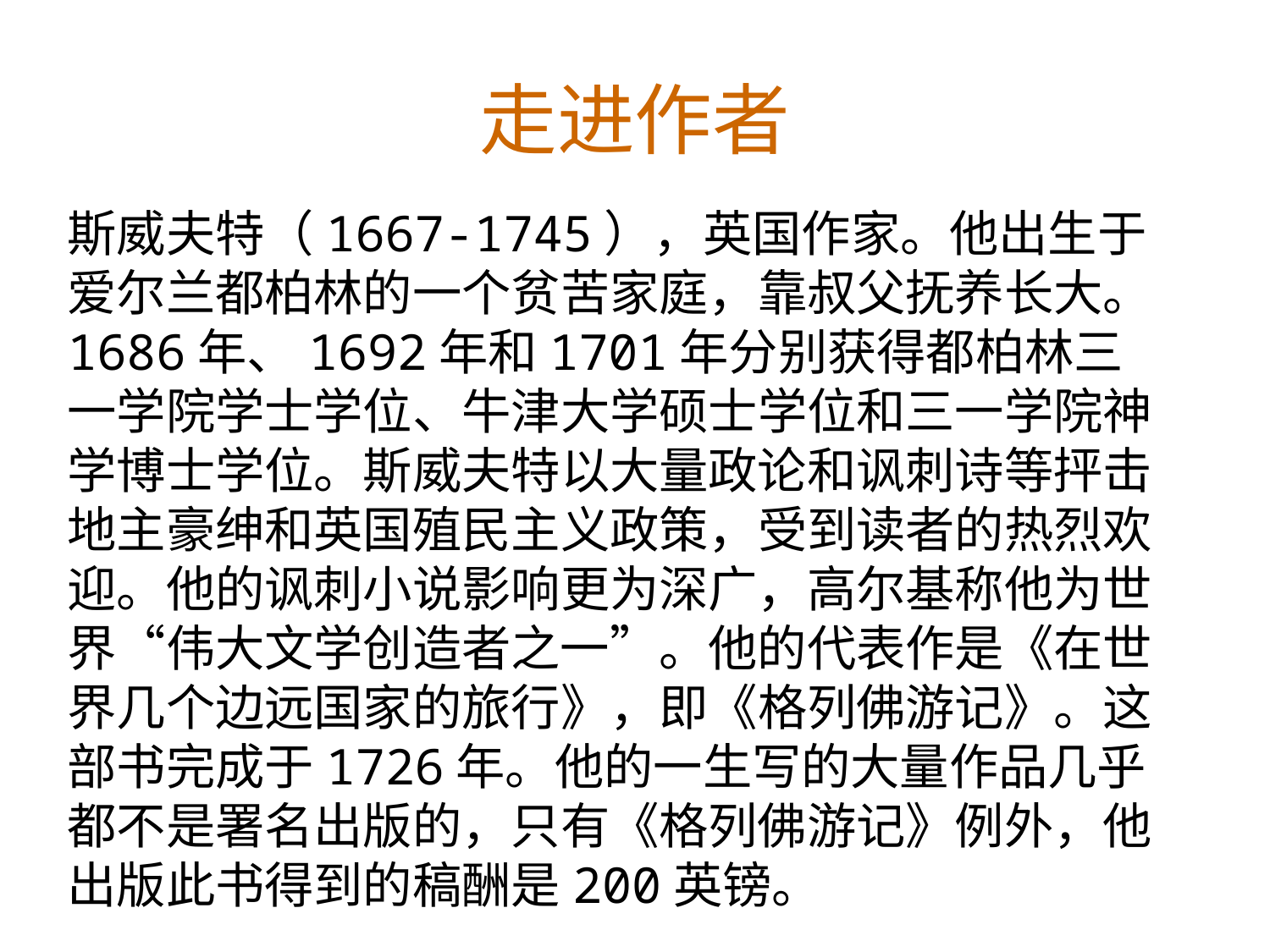

# 走进作者
斯威夫特（1667-1745），英国作家。他出生于爱尔兰都柏林的一个贫苦家庭，靠叔父抚养长大。1686年、1692年和1701年分别获得都柏林三一学院学士学位、牛津大学硕士学位和三一学院神学博士学位。斯威夫特以大量政论和讽刺诗等抨击地主豪绅和英国殖民主义政策，受到读者的热烈欢迎。他的讽刺小说影响更为深广，高尔基称他为世界“伟大文学创造者之一”。他的代表作是《在世界几个边远国家的旅行》，即《格列佛游记》。这部书完成于1726年。他的一生写的大量作品几乎都不是署名出版的，只有《格列佛游记》例外，他出版此书得到的稿酬是200英镑。